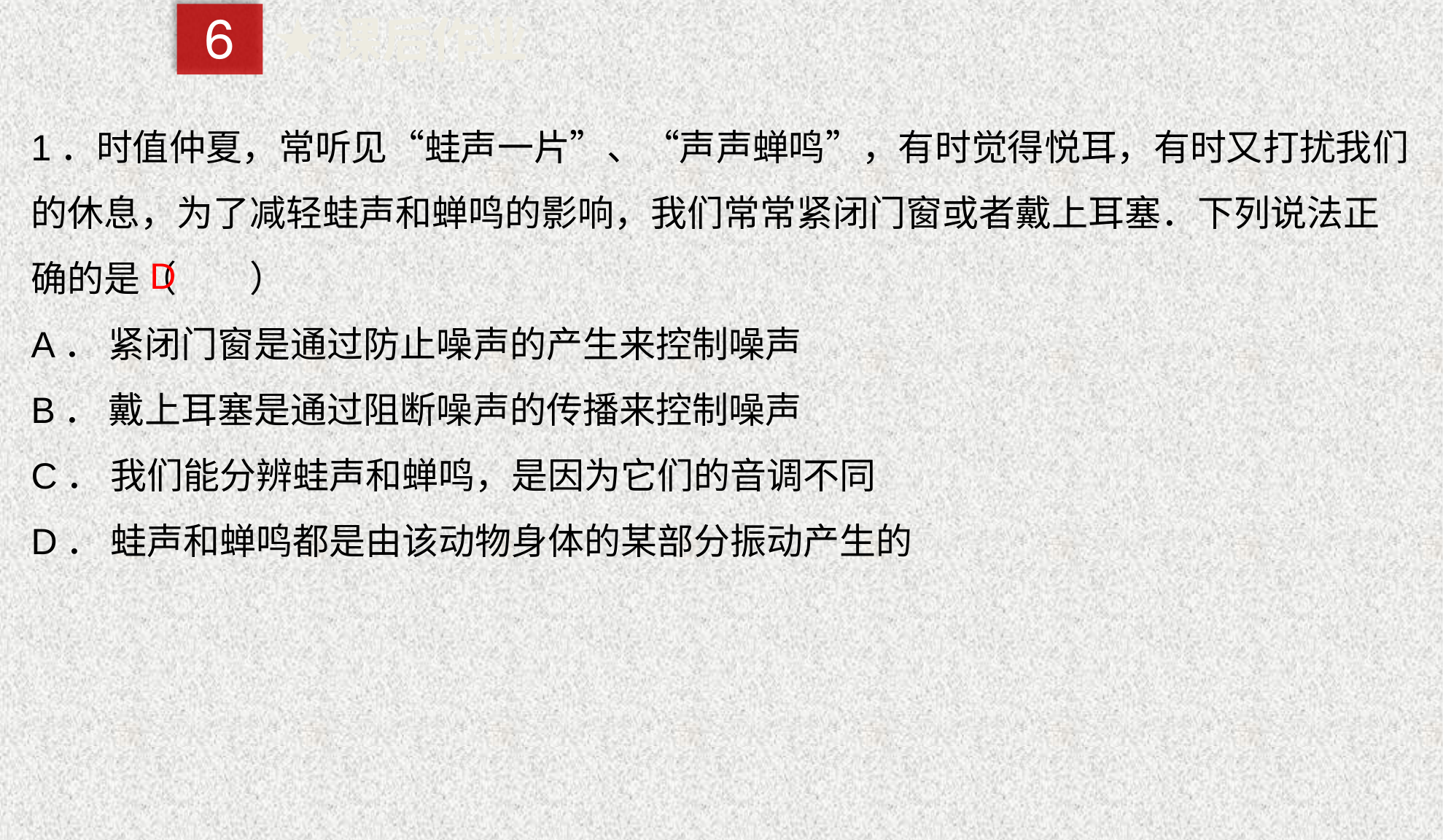

6
★课后作业
1．时值仲夏，常听见“蛙声一片”、“声声蝉鸣”，有时觉得悦耳，有时又打扰我们的休息，为了减轻蛙声和蝉鸣的影响，我们常常紧闭门窗或者戴上耳塞．下列说法正确的是（　　）
A． 紧闭门窗是通过防止噪声的产生来控制噪声
B． 戴上耳塞是通过阻断噪声的传播来控制噪声
C． 我们能分辨蛙声和蝉鸣，是因为它们的音调不同
D． 蛙声和蝉鸣都是由该动物身体的某部分振动产生的
D